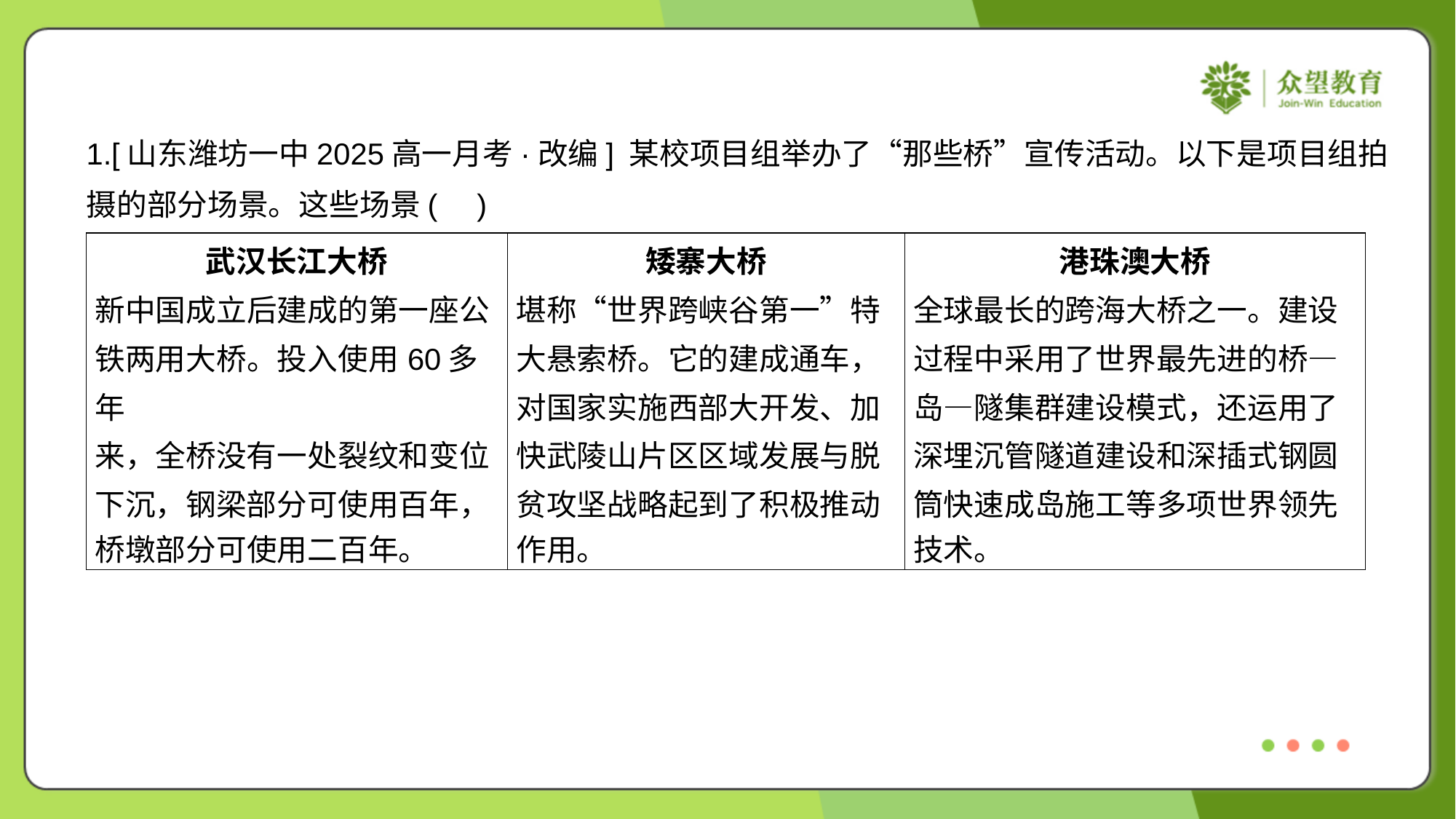

1.[山东潍坊一中2025高一月考·改编] 某校项目组举办了“那些桥”宣传活动。以下是项目组拍
摄的部分场景。这些场景(     )
| 武汉长江大桥 新中国成立后建成的第一座公 铁两用大桥。投入使用60多年 来，全桥没有一处裂纹和变位 下沉，钢梁部分可使用百年， 桥墩部分可使用二百年。 | 矮寨大桥 堪称“世界跨峡谷第一”特 大悬索桥。它的建成通车， 对国家实施西部大开发、加 快武陵山片区区域发展与脱 贫攻坚战略起到了积极推动 作用。 | 港珠澳大桥 全球最长的跨海大桥之一。建设 过程中采用了世界最先进的桥— 岛—隧集群建设模式，还运用了 深埋沉管隧道建设和深插式钢圆 筒快速成岛施工等多项世界领先 技术。 |
| --- | --- | --- |